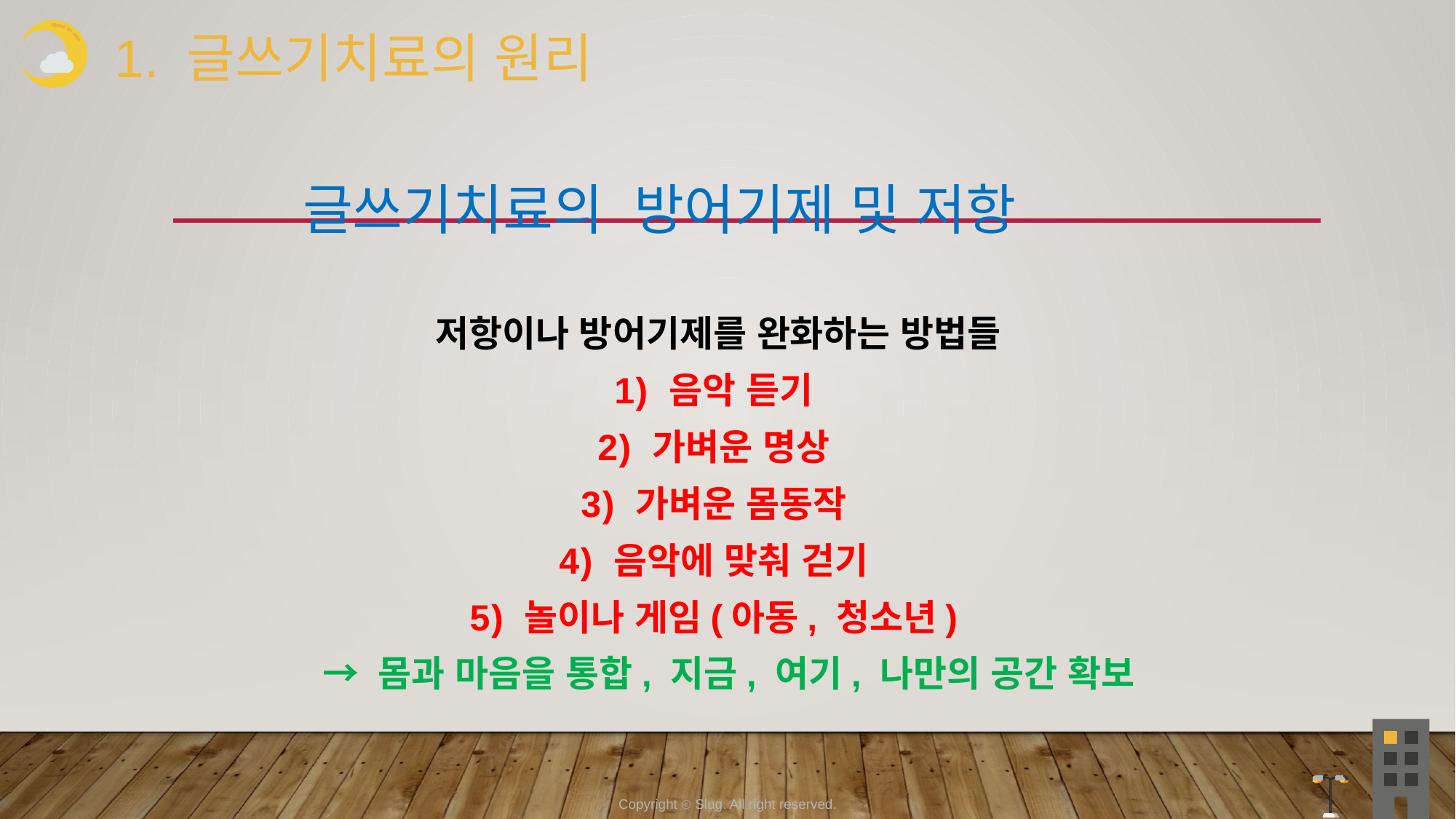

1. 글쓰기치료의 원리

        글쓰기치료의  방어기제 및 저항

                       저항이나 방어기제를 완화하는 방법들
음악 듣기
가벼운 명상
가벼운 몸동작
음악에 맞춰 걷기
놀이나 게임(아동, 청소년)
   → 몸과 마음을 통합, 지금, 여기, 나만의 공간 확보

Copyright ⓒ Slug. All right reserved.